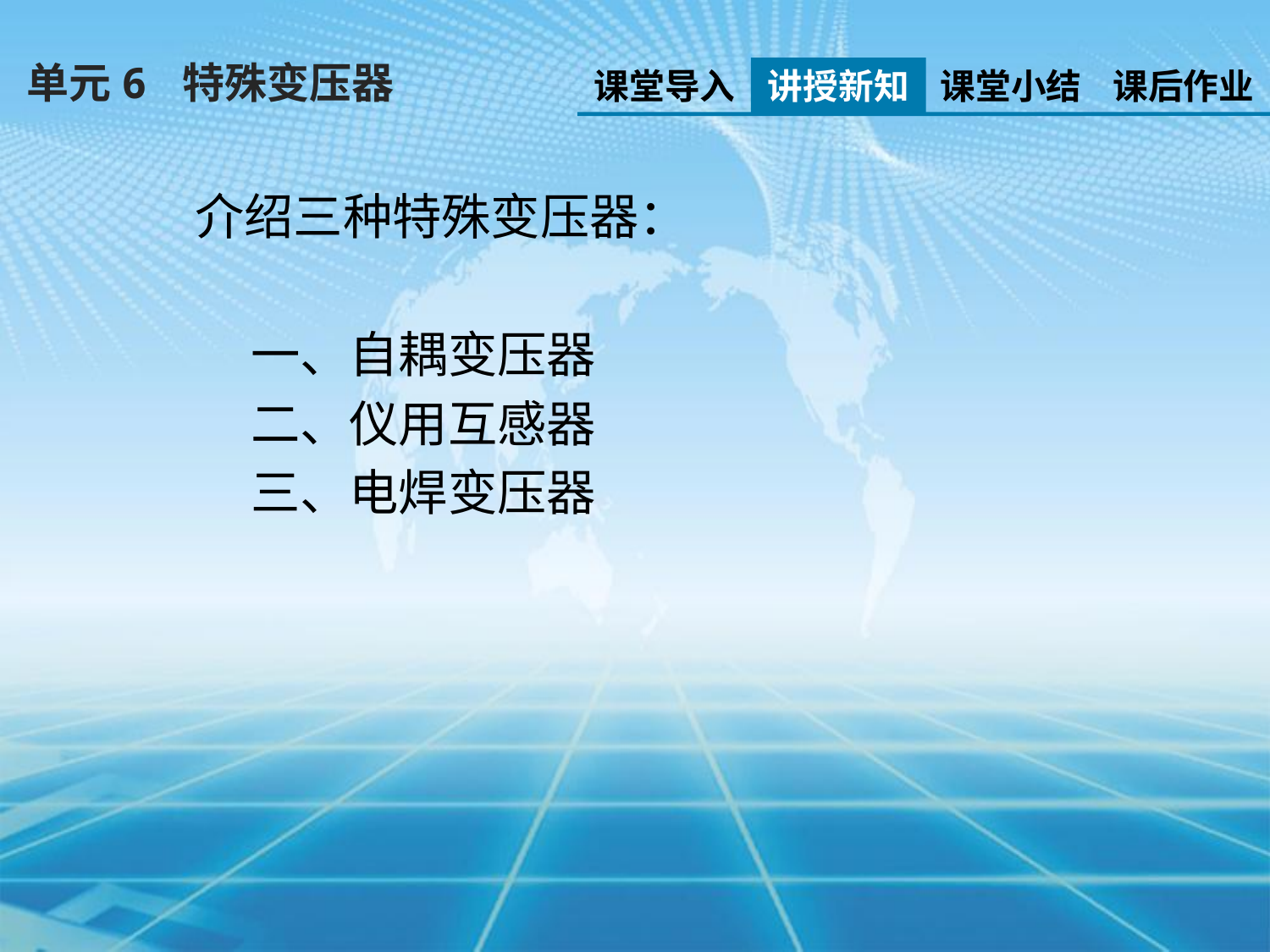

单元6 特殊变压器
课堂导入
讲授新知
课堂小结
课后作业
介绍三种特殊变压器：

    一、自耦变压器
    二、仪用互感器
    三、电焊变压器